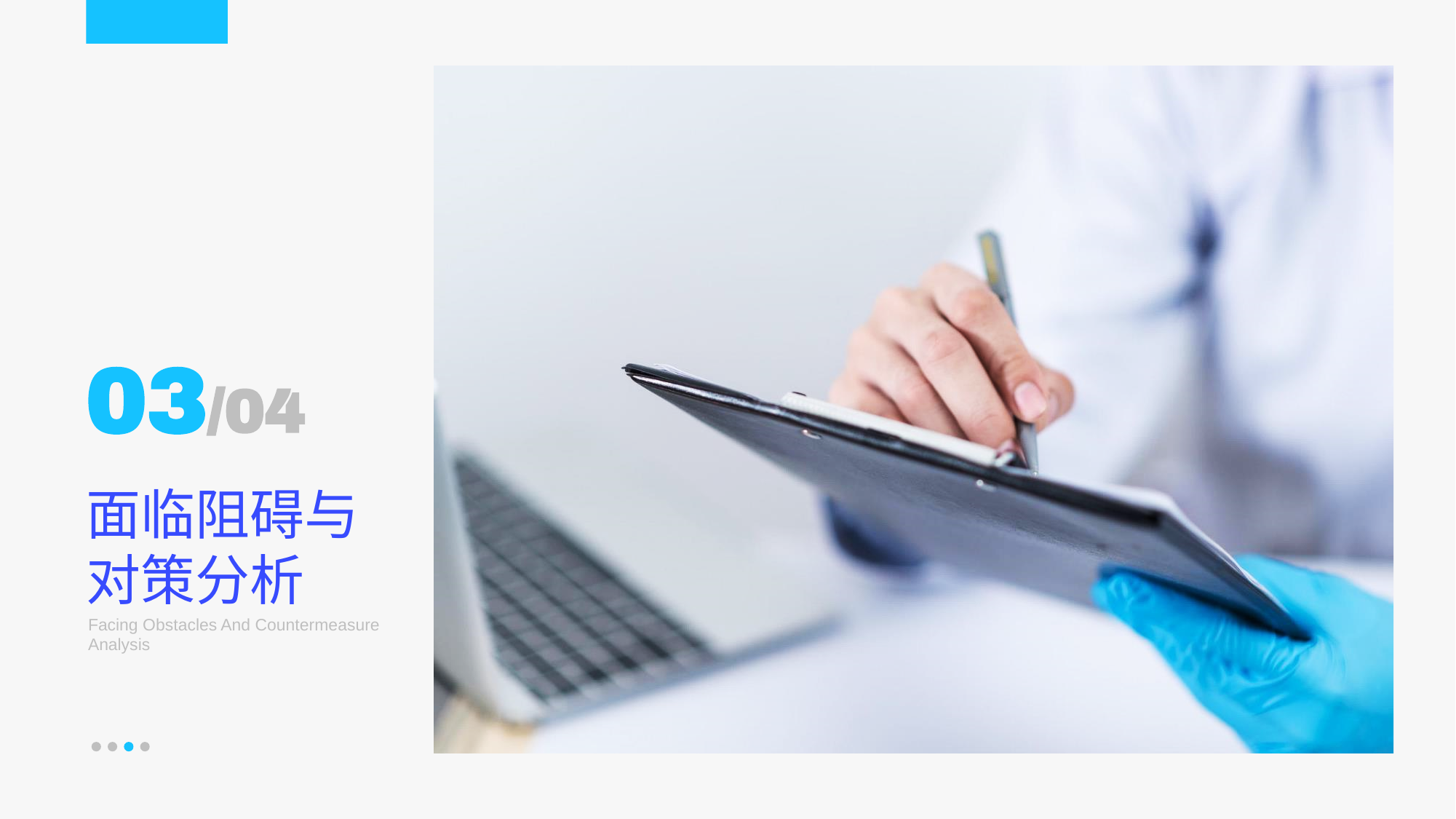

03/04
面临阻碍与对策分析
Facing Obstacles And Countermeasure Analysis